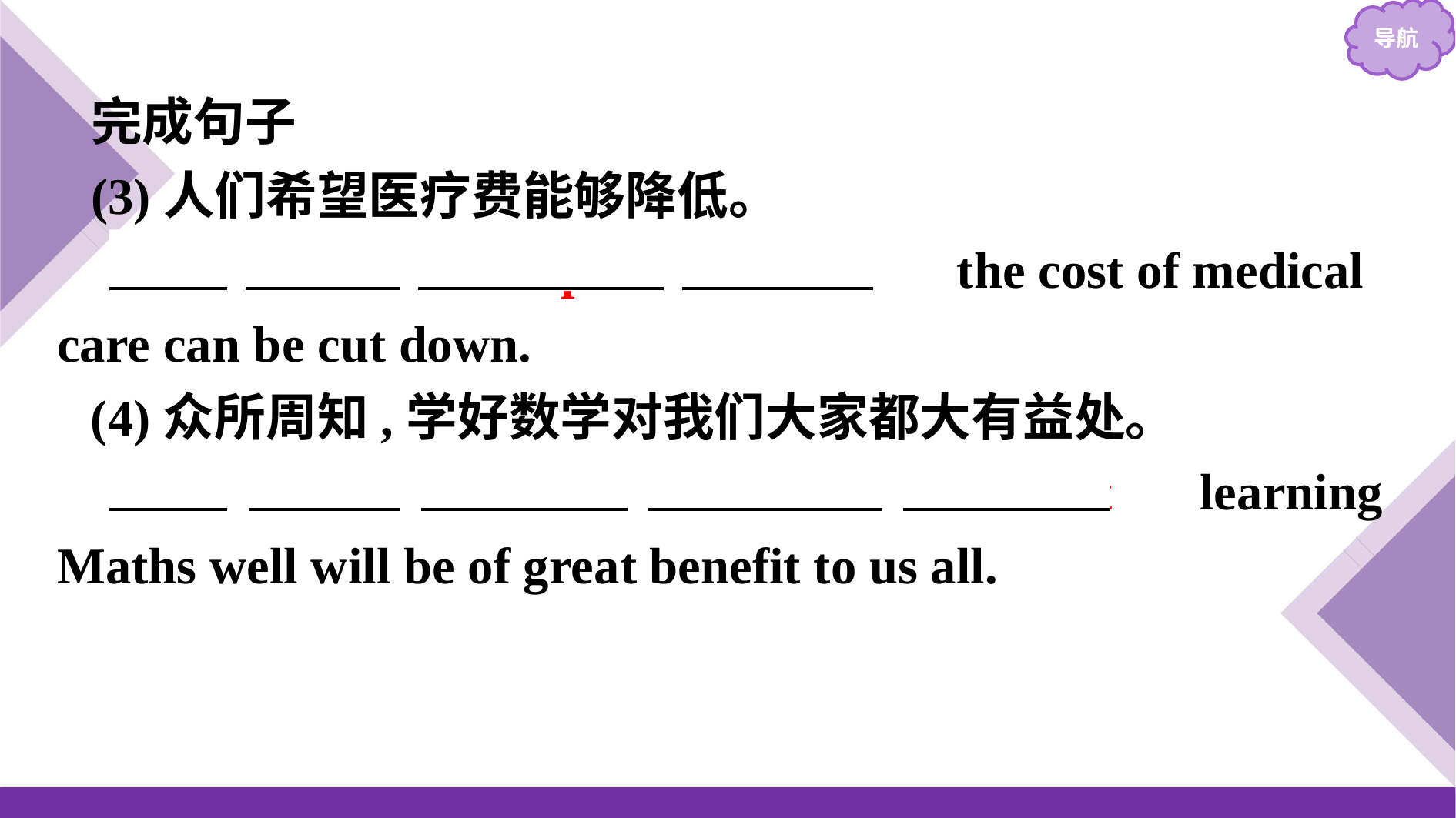

完成句子
(3)人们希望医疗费能够降低。
　It　 　is　 　hoped　 　that　 the cost of medical care can be cut down.
(4)众所周知,学好数学对我们大家都大有益处。
　It　 　is　 　well　 　known　 　that　 learning Maths well will be of great benefit to us all.